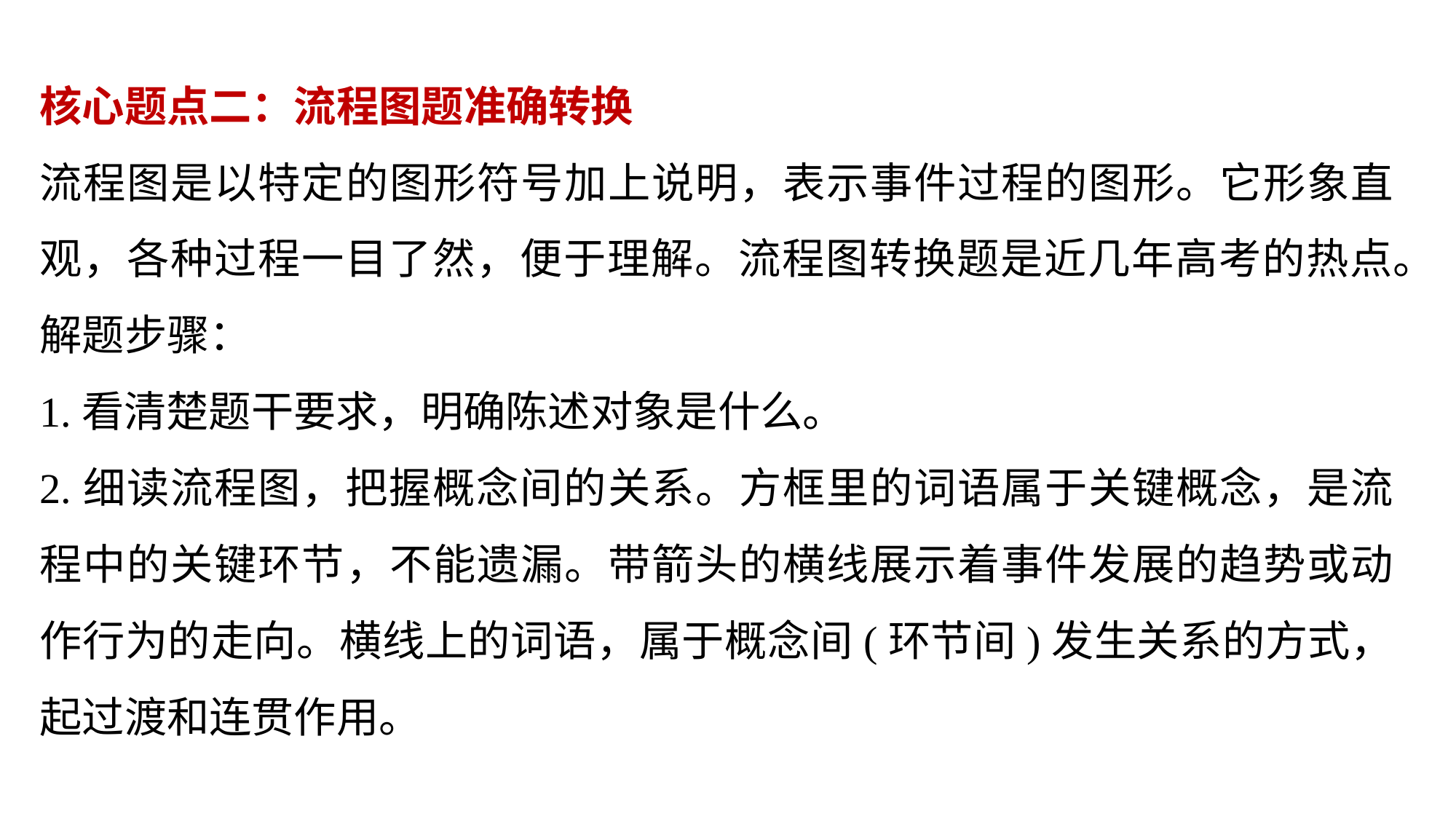

核心题点二：流程图题准确转换
流程图是以特定的图形符号加上说明，表示事件过程的图形。它形象直观，各种过程一目了然，便于理解。流程图转换题是近几年高考的热点。
解题步骤：
1.看清楚题干要求，明确陈述对象是什么。
2.细读流程图，把握概念间的关系。方框里的词语属于关键概念，是流程中的关键环节，不能遗漏。带箭头的横线展示着事件发展的趋势或动作行为的走向。横线上的词语，属于概念间(环节间)发生关系的方式，起过渡和连贯作用。